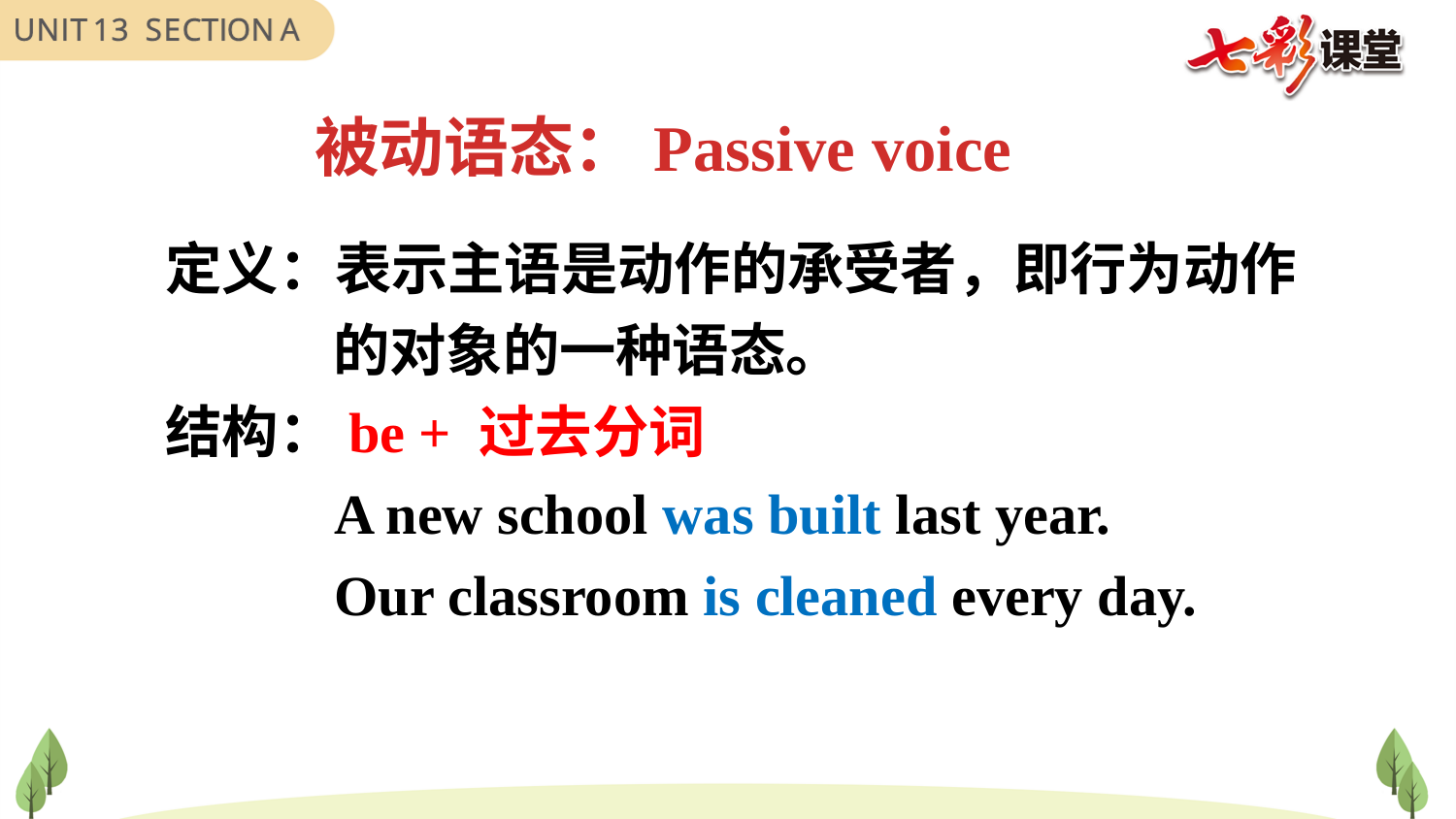

被动语态：Passive voice
定义：表示主语是动作的承受者，即行为动作
            的对象的一种语态。
结构：be + 过去分词
            A new school was built last year.
            Our classroom is cleaned every day.